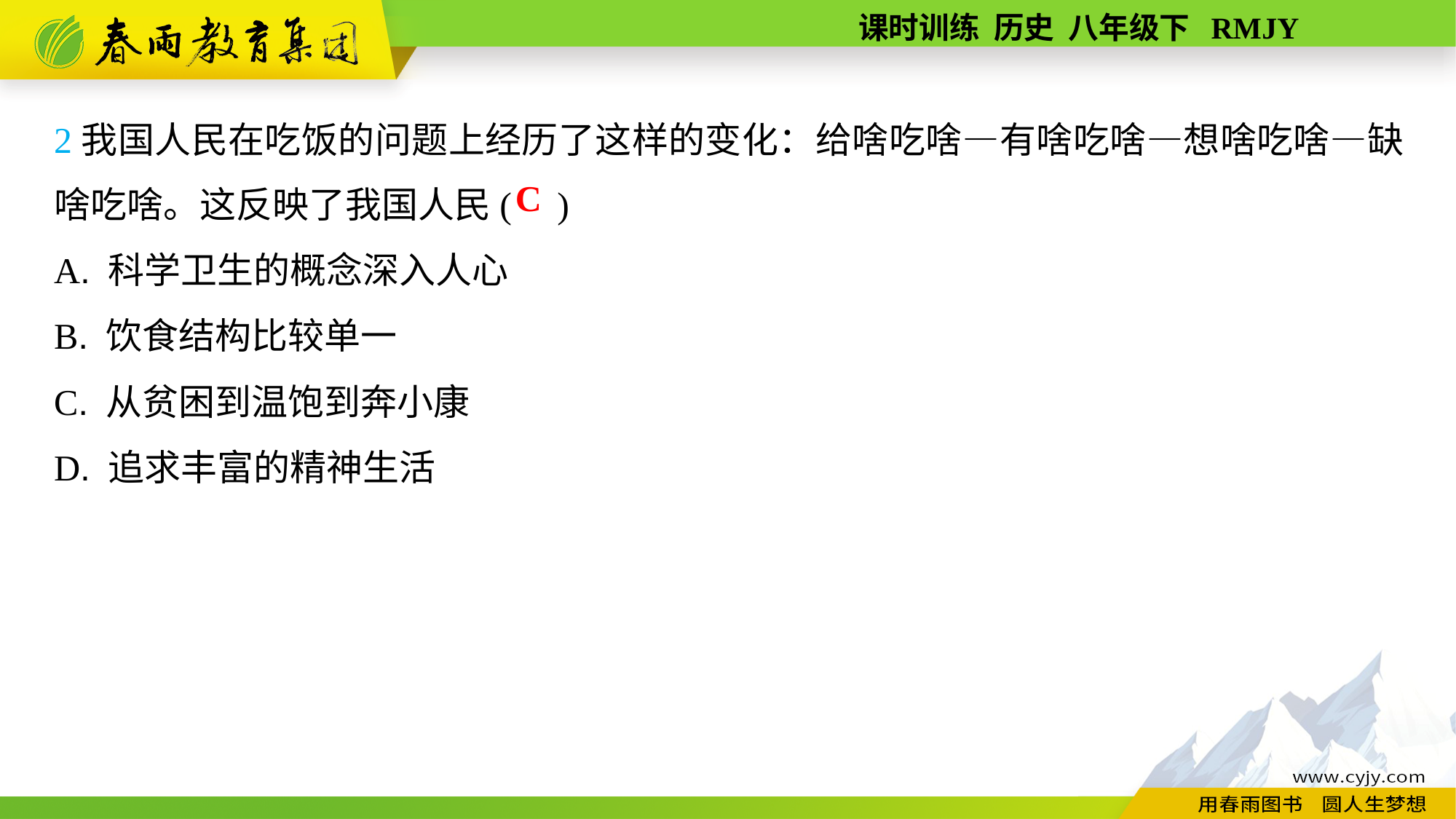

2我国人民在吃饭的问题上经历了这样的变化：给啥吃啥—有啥吃啥—想啥吃啥—缺啥吃啥。这反映了我国人民(     )
A. 科学卫生的概念深入人心
B. 饮食结构比较单一
C. 从贫困到温饱到奔小康
D. 追求丰富的精神生活
C